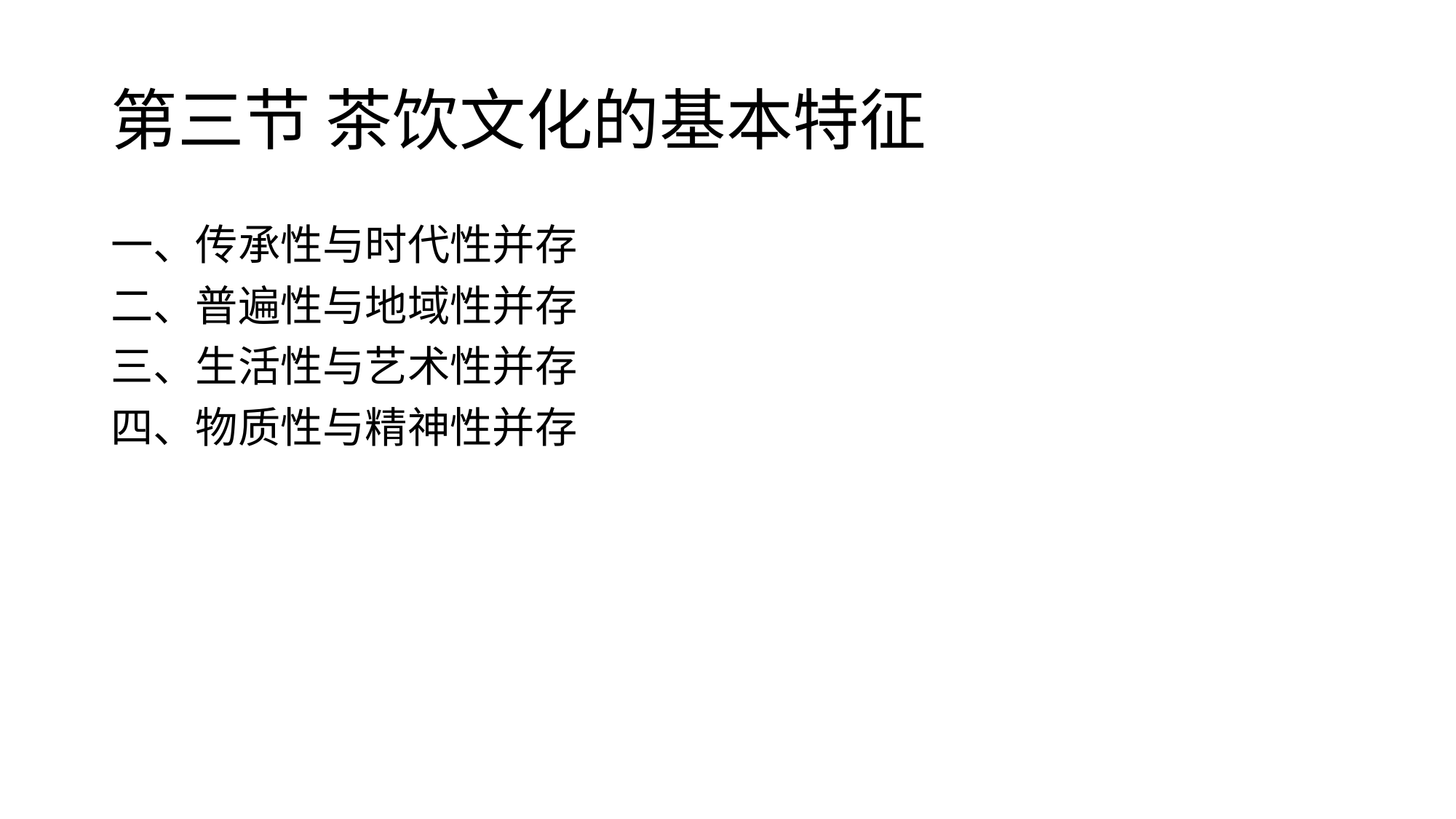

# 第三节 茶饮文化的基本特征
一、传承性与时代性并存
二、普遍性与地域性并存
三、生活性与艺术性并存
四、物质性与精神性并存